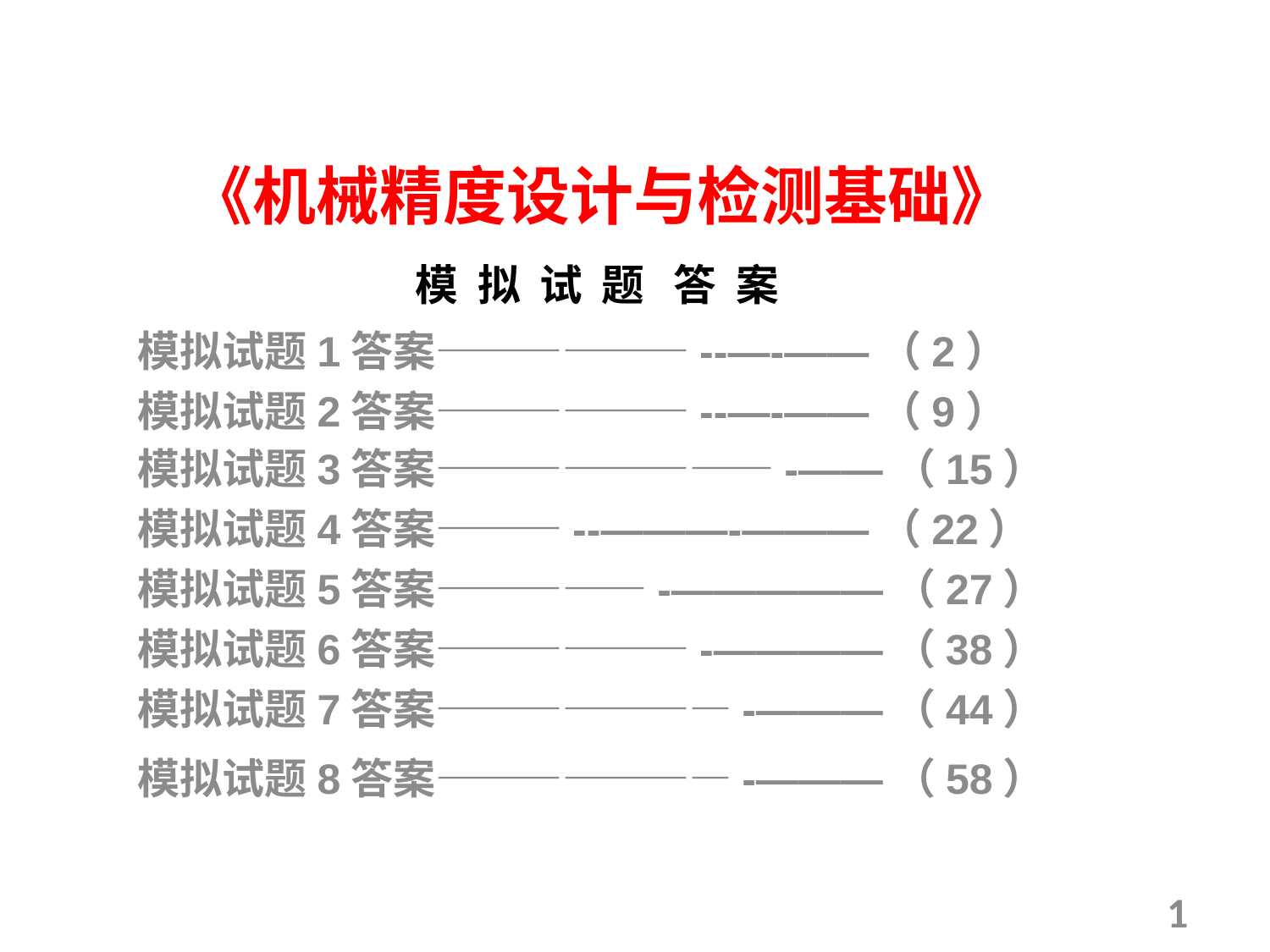

# 《机械精度设计与检测基础》 模  拟  试  题   答  案
模拟试题1答案——————--—-——（2）
模拟试题2答案——————--—-——（9）
模拟试题3答案————————-——（15）
模拟试题4答案———--———-———（22）
模拟试题5答案—————-—————（27）
模拟试题6答案——————-————（38）
模拟试题7答案———————-———（44）
模拟试题8答案———————-———（58）
1